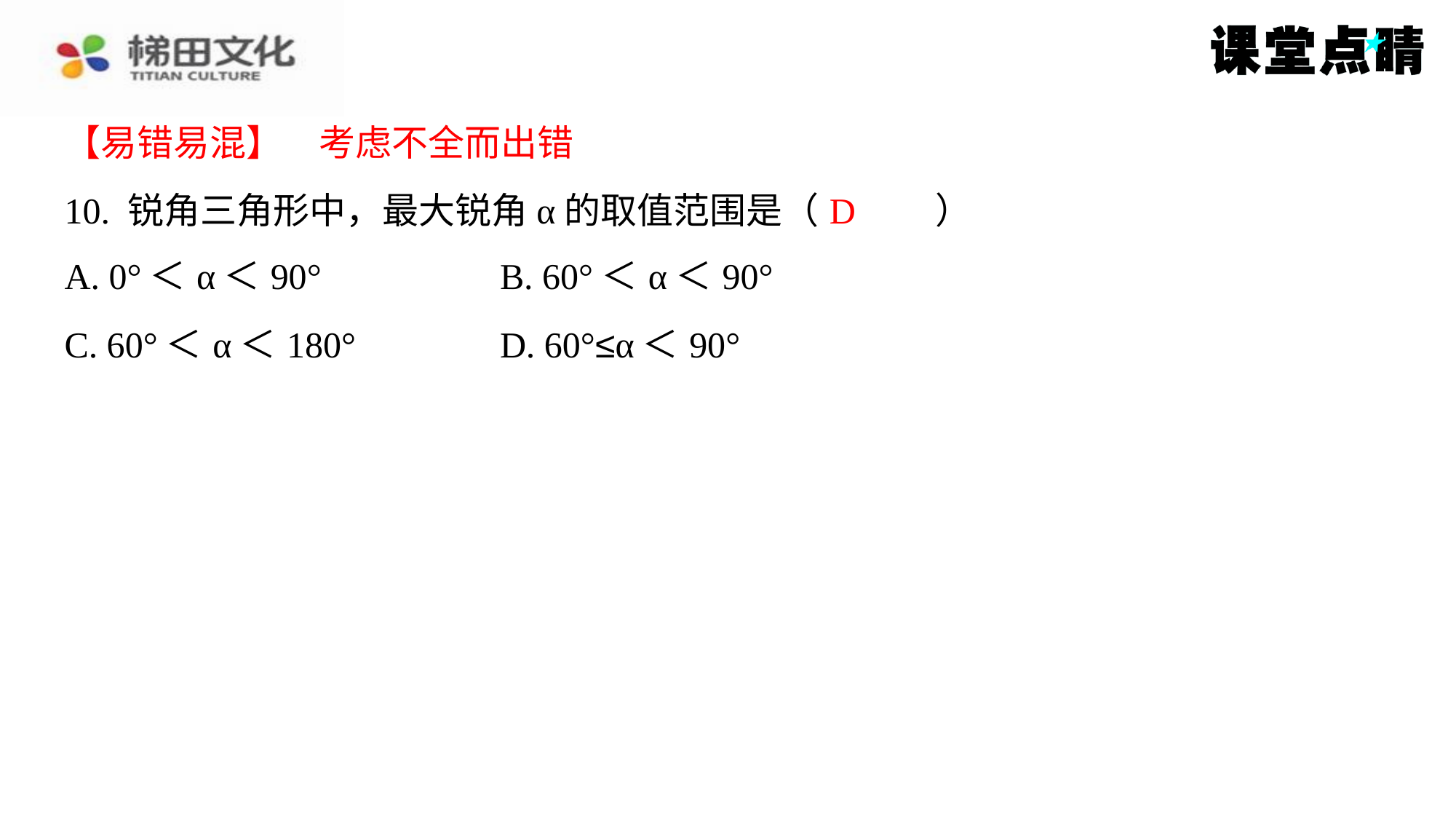

【易错易混】　考虑不全而出错
【易错易混】　考虑不全而出错
D
10. 锐角三角形中，最大锐角α的取值范围是（　D　）
| A. 0°＜α＜90° | B. 60°＜α＜90° |
| --- | --- |
| C. 60°＜α＜180° | D. 60°≤α＜90° |